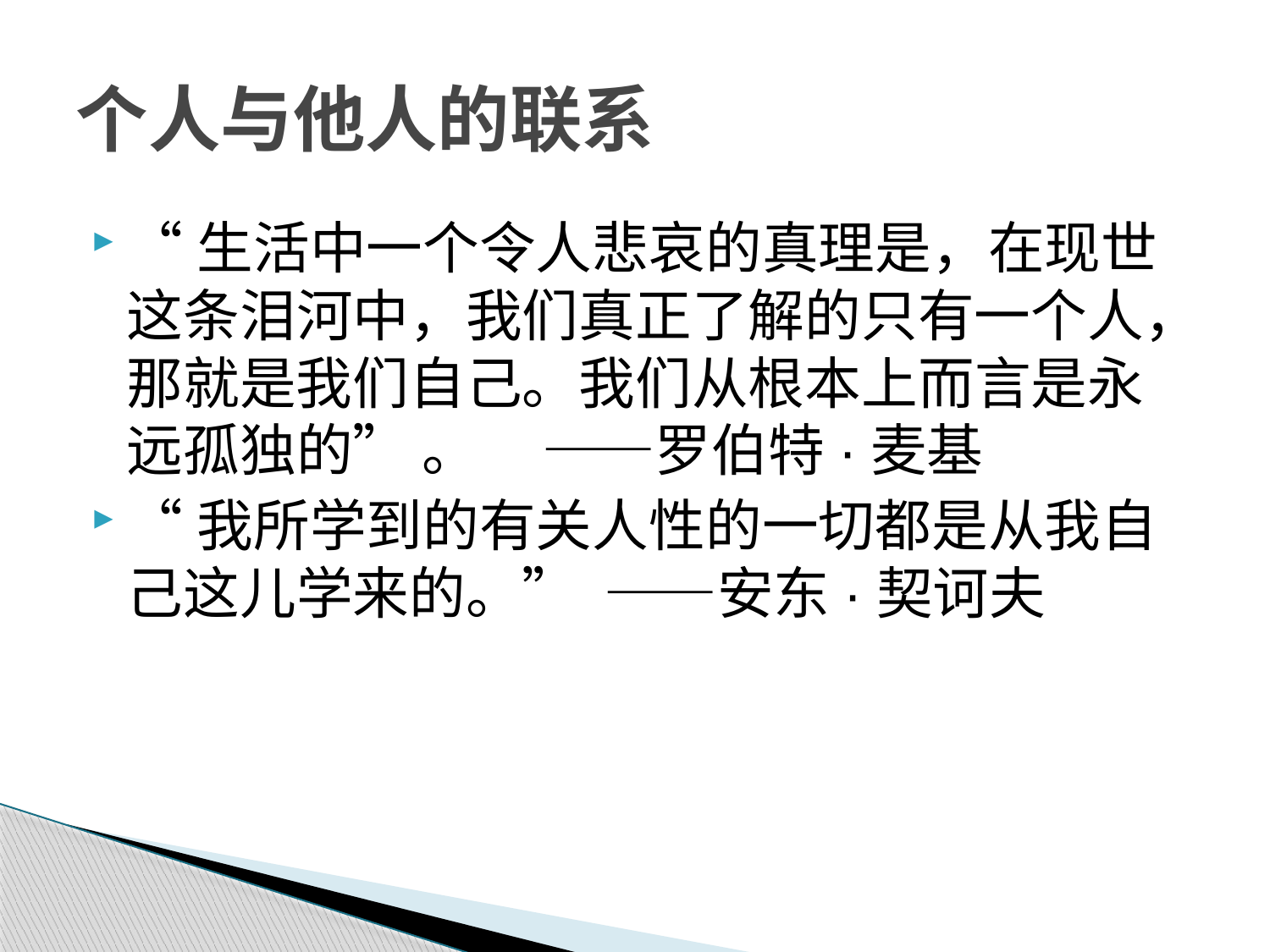

# 个人与他人的联系
“生活中一个令人悲哀的真理是，在现世这条泪河中，我们真正了解的只有一个人，那就是我们自己。我们从根本上而言是永远孤独的” 。     ——罗伯特·麦基
“我所学到的有关人性的一切都是从我自己这儿学来的。”  ——安东·契诃夫